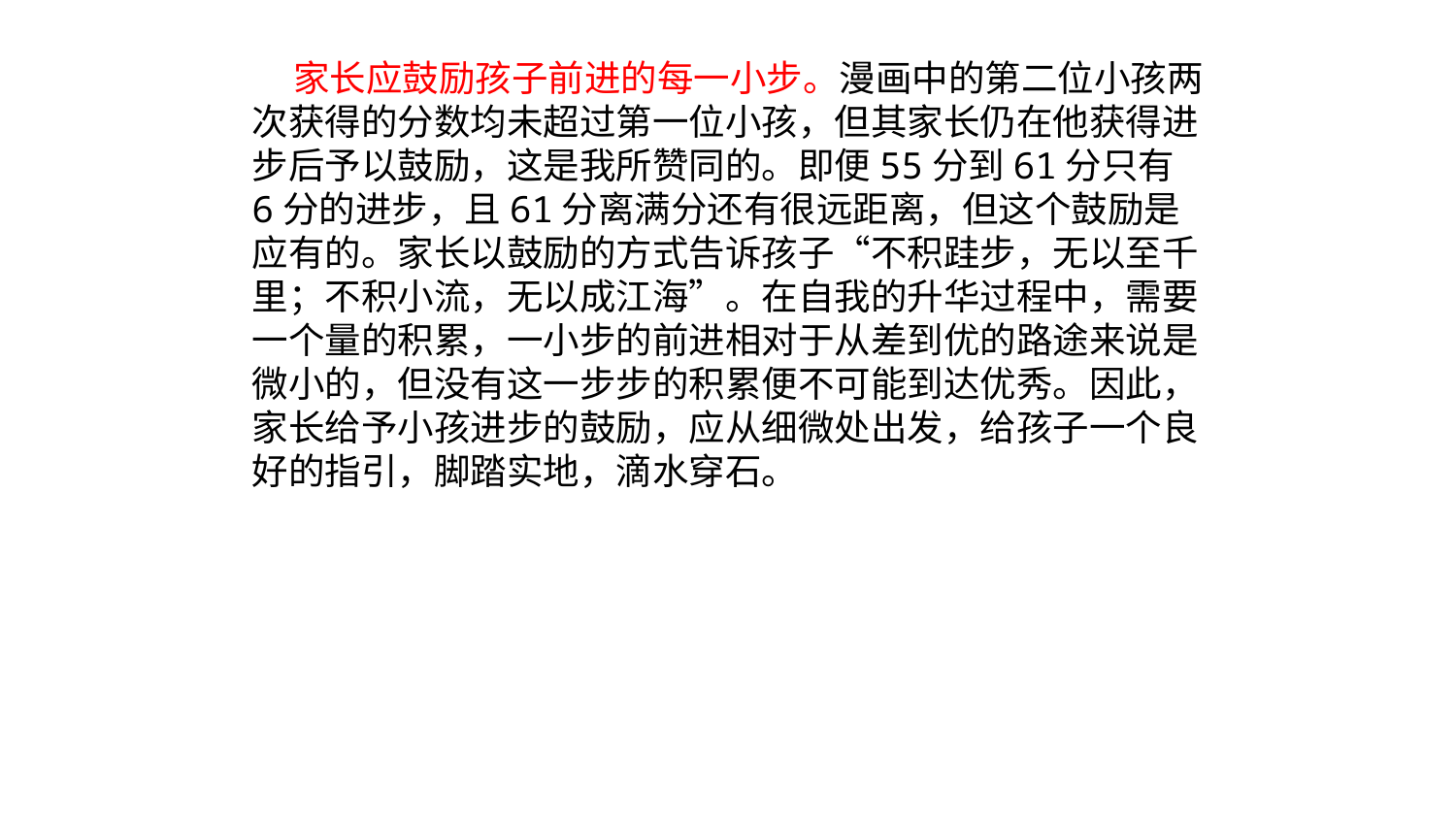

家长应鼓励孩子前进的每一小步。漫画中的第二位小孩两次获得的分数均未超过第一位小孩，但其家长仍在他获得进步后予以鼓励，这是我所赞同的。即便55分到61分只有6分的进步，且61分离满分还有很远距离，但这个鼓励是应有的。家长以鼓励的方式告诉孩子“不积跬步，无以至千里；不积小流，无以成江海”。在自我的升华过程中，需要一个量的积累，一小步的前进相对于从差到优的路途来说是微小的，但没有这一步步的积累便不可能到达优秀。因此，家长给予小孩进步的鼓励，应从细微处出发，给孩子一个良好的指引，脚踏实地，滴水穿石。